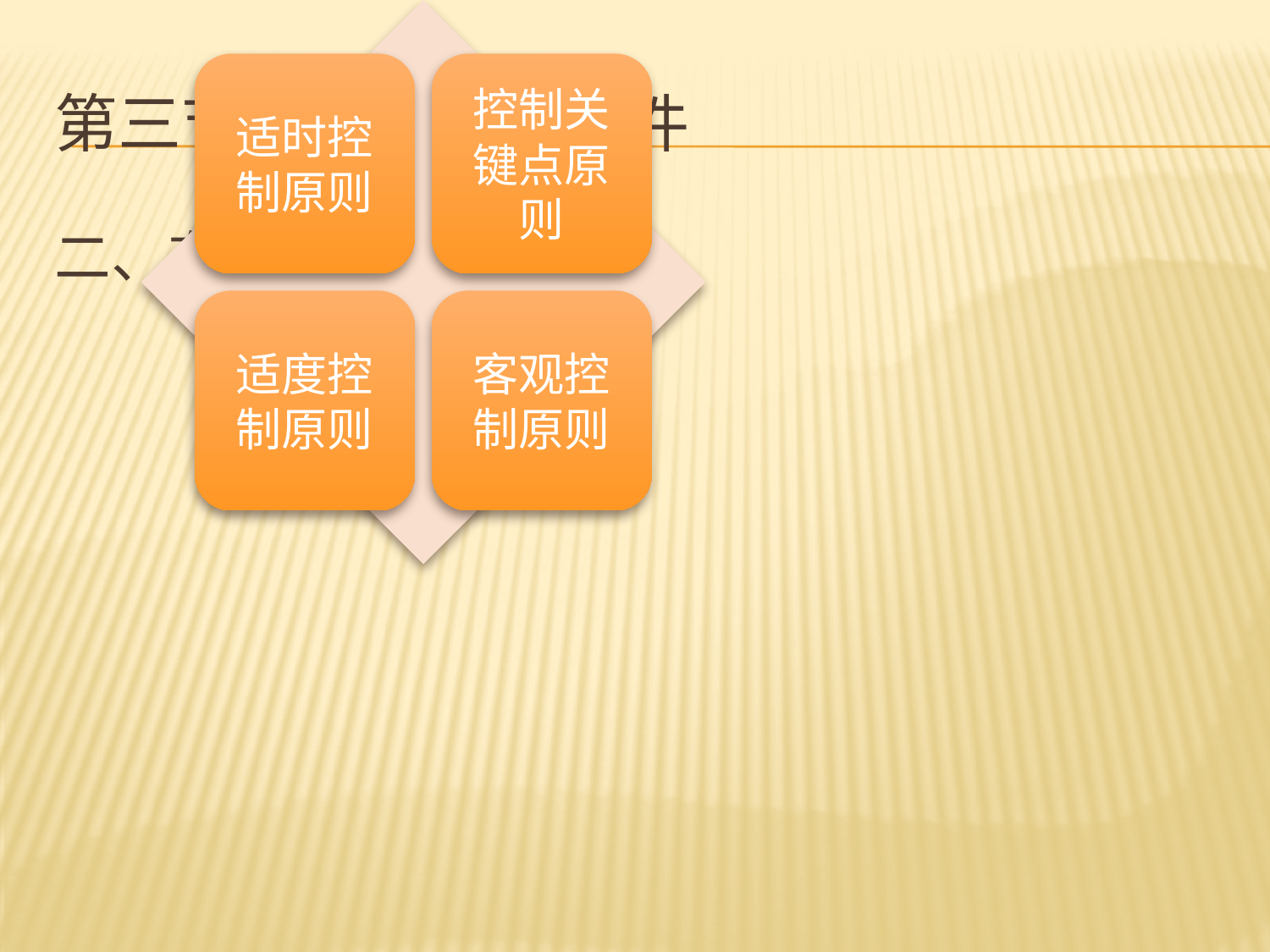

# 第三节有效控制的条件
二、有效控制的原则

适时控制原则
控制关键点原则
适度控制原则
客观控制原则